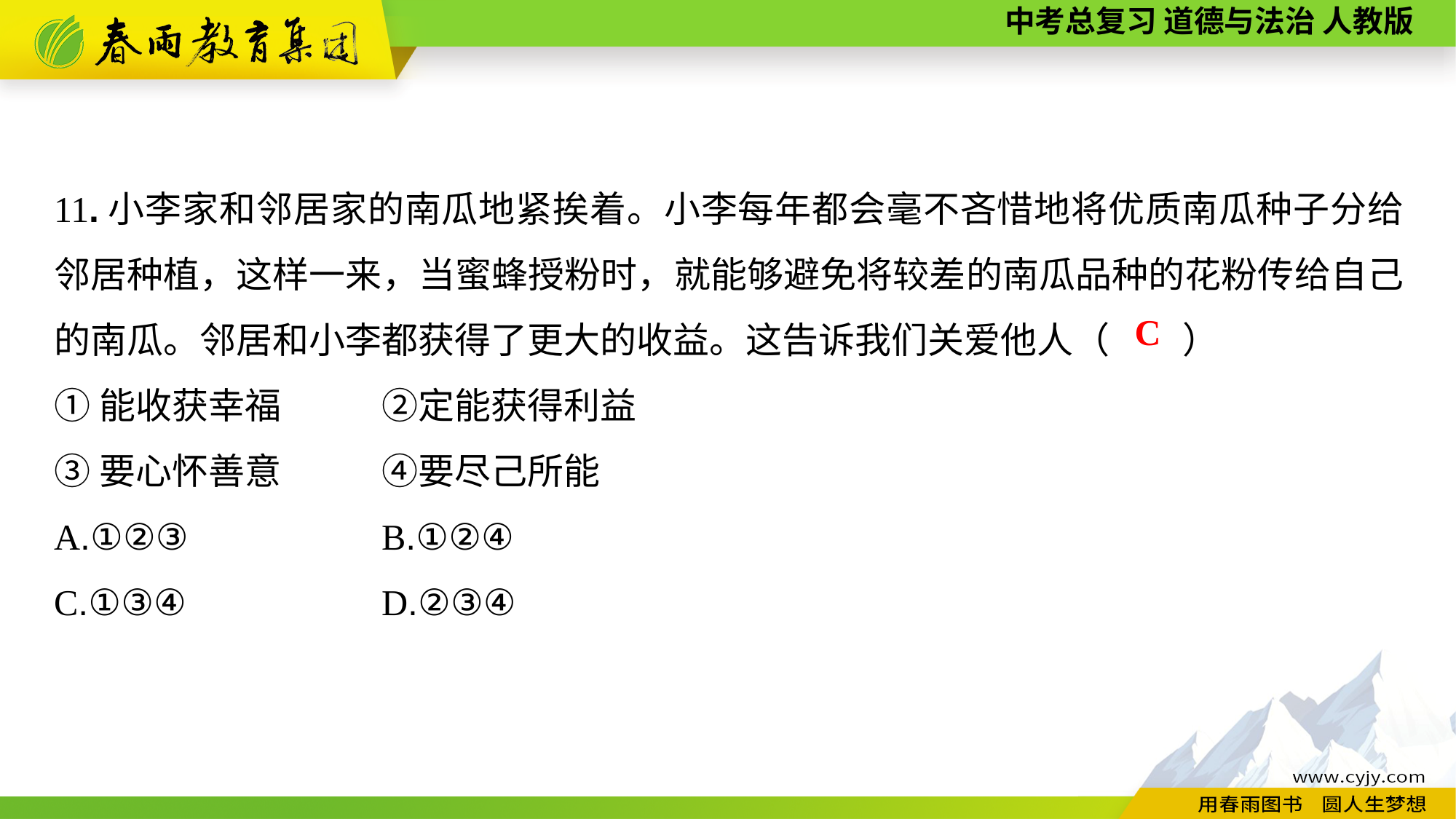

11.小李家和邻居家的南瓜地紧挨着。小李每年都会毫不吝惜地将优质南瓜种子分给邻居种植，这样一来，当蜜蜂授粉时，就能够避免将较差的南瓜品种的花粉传给自己的南瓜。邻居和小李都获得了更大的收益。这告诉我们关爱他人（　　）
①能收获幸福	②定能获得利益
③要心怀善意	④要尽己所能
A.①②③		B.①②④
C.①③④		D.②③④
C